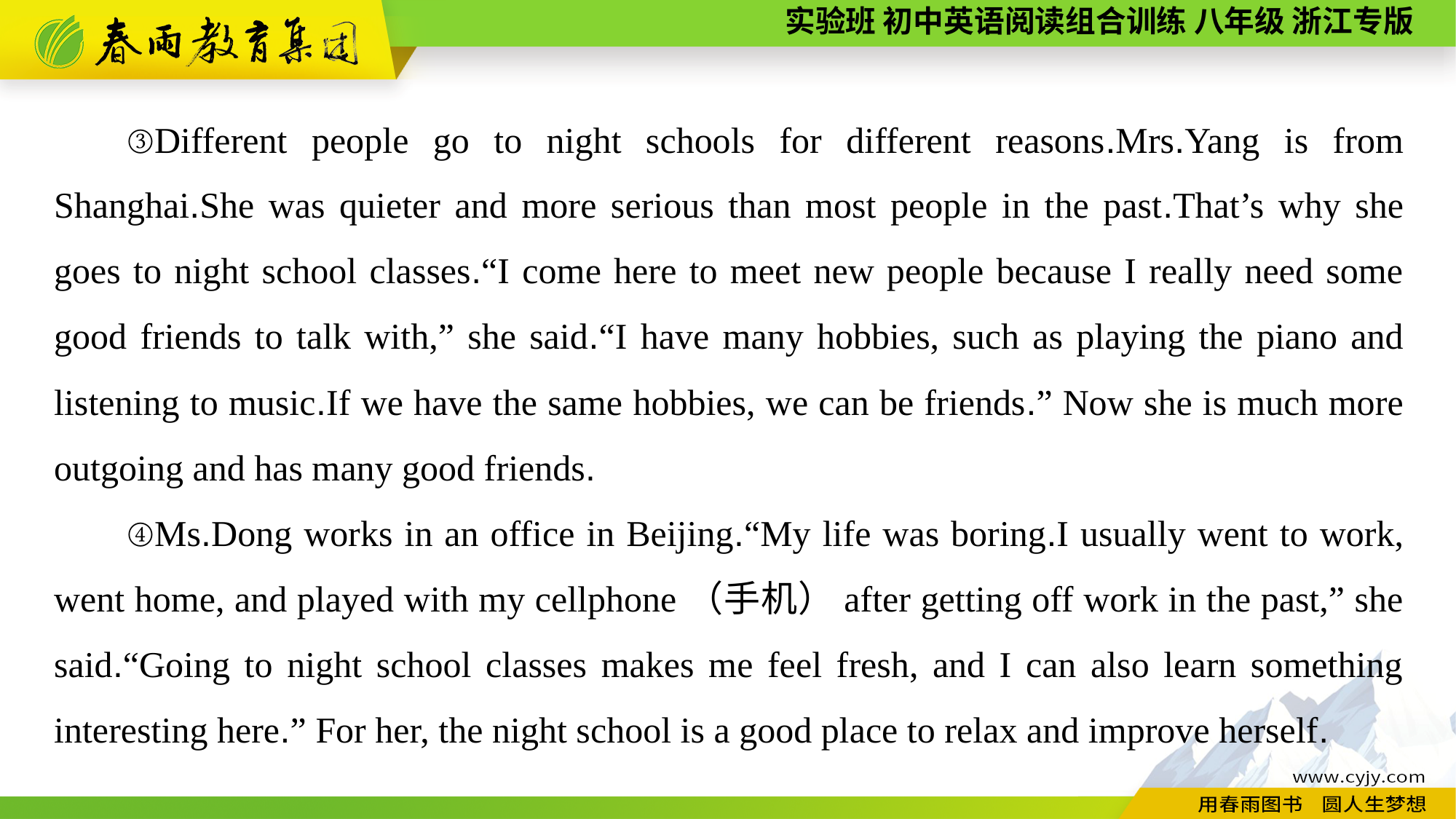

③Different people go to night schools for different reasons.Mrs.Yang is from Shanghai.She was quieter and more serious than most people in the past.That’s why she goes to night school classes.“I come here to meet new people because I really need some good friends to talk with,” she said.“I have many hobbies, such as playing the piano and listening to music.If we have the same hobbies, we can be friends.” Now she is much more outgoing and has many good friends.
④Ms.Dong works in an office in Beijing.“My life was boring.I usually went to work, went home, and played with my cellphone（手机）after getting off work in the past,” she said.“Going to night school classes makes me feel fresh, and I can also learn something interesting here.” For her, the night school is a good place to relax and improve herself.